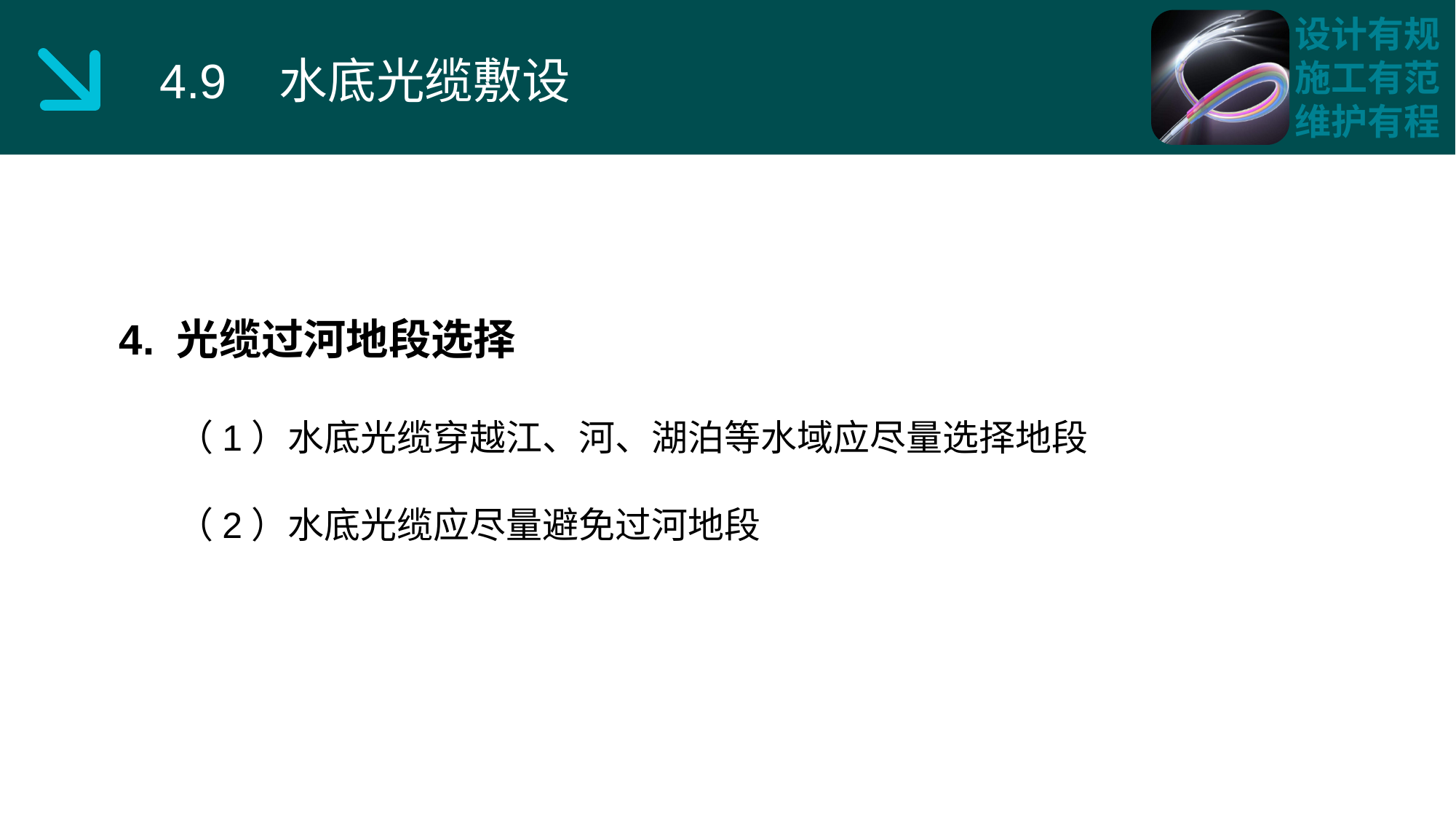

4.9   水底光缆敷设

4. 光缆过河地段选择

      （1）水底光缆穿越江、河、湖泊等水域应尽量选择地段

      （2）水底光缆应尽量避免过河地段